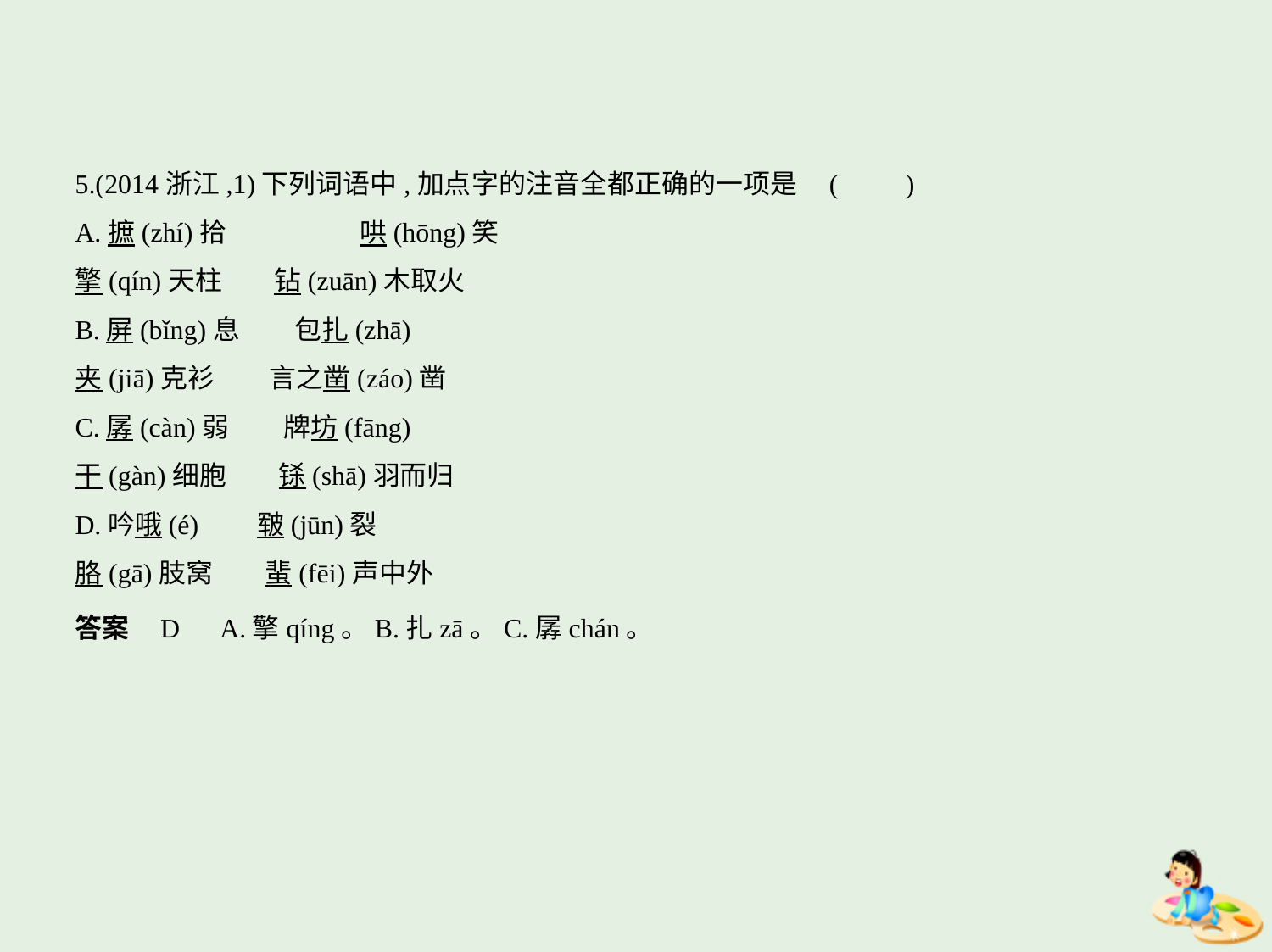

5.(2014浙江,1)下列词语中,加点字的注音全都正确的一项是 (　　)
A.摭(zhí)拾　　　　    哄(hōng)笑
擎(qín)天柱　    钻(zuān)木取火
B.屏(bǐng)息　　包扎(zhā)
夹(jiā)克衫　　言之凿(záo)凿
C.孱(càn)弱　　牌坊(fāng)
干(gàn)细胞　    铩(shā)羽而归
D.吟哦(é)　    皲(jūn)裂
胳(gā)肢窝　    蜚(fēi)声中外
答案    D　A.擎qíng。B.扎zā。C.孱chán。